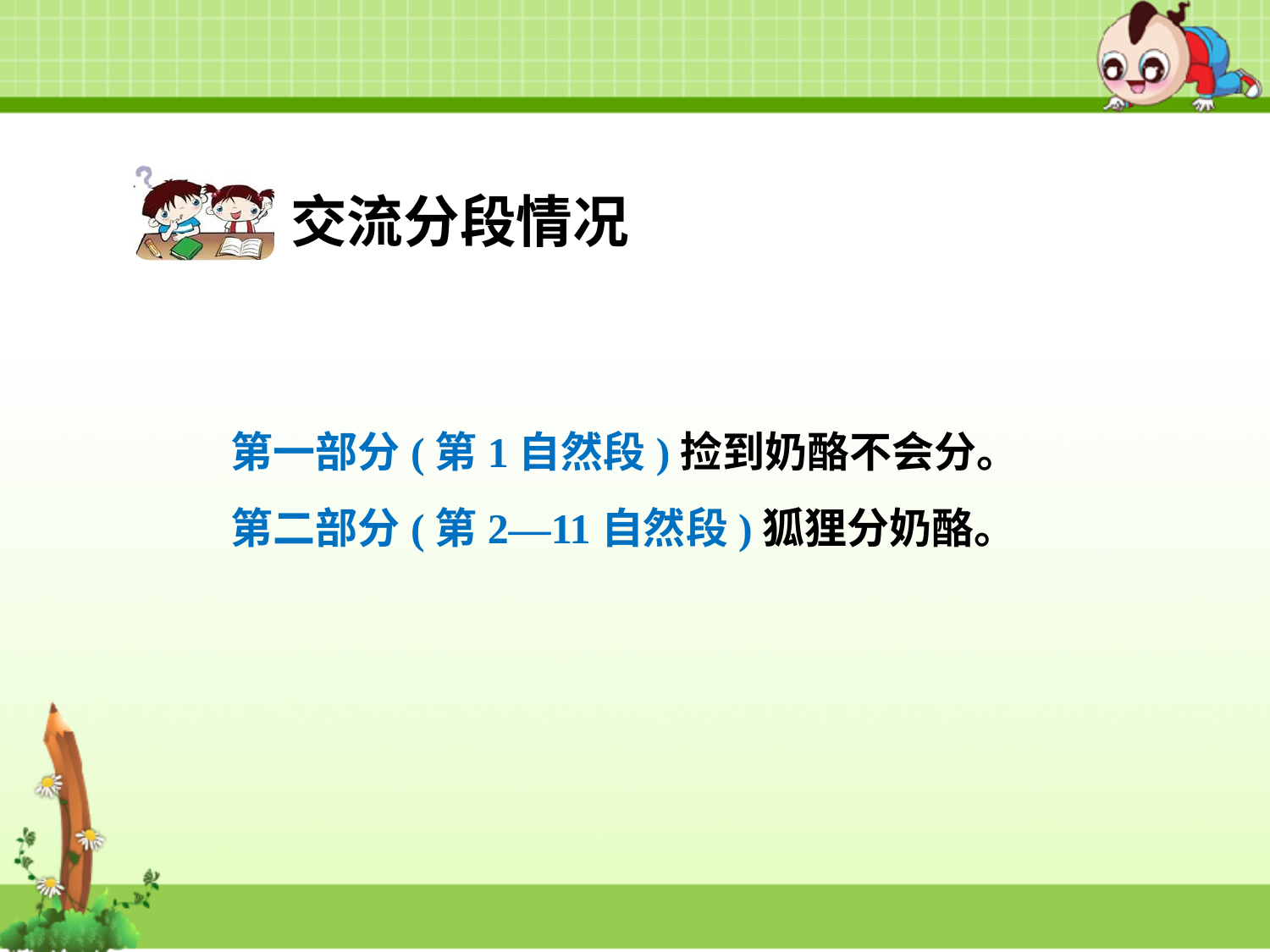

交流分段情况
第一部分(第1自然段)捡到奶酪不会分。
第二部分(第2—11自然段)狐狸分奶酪。